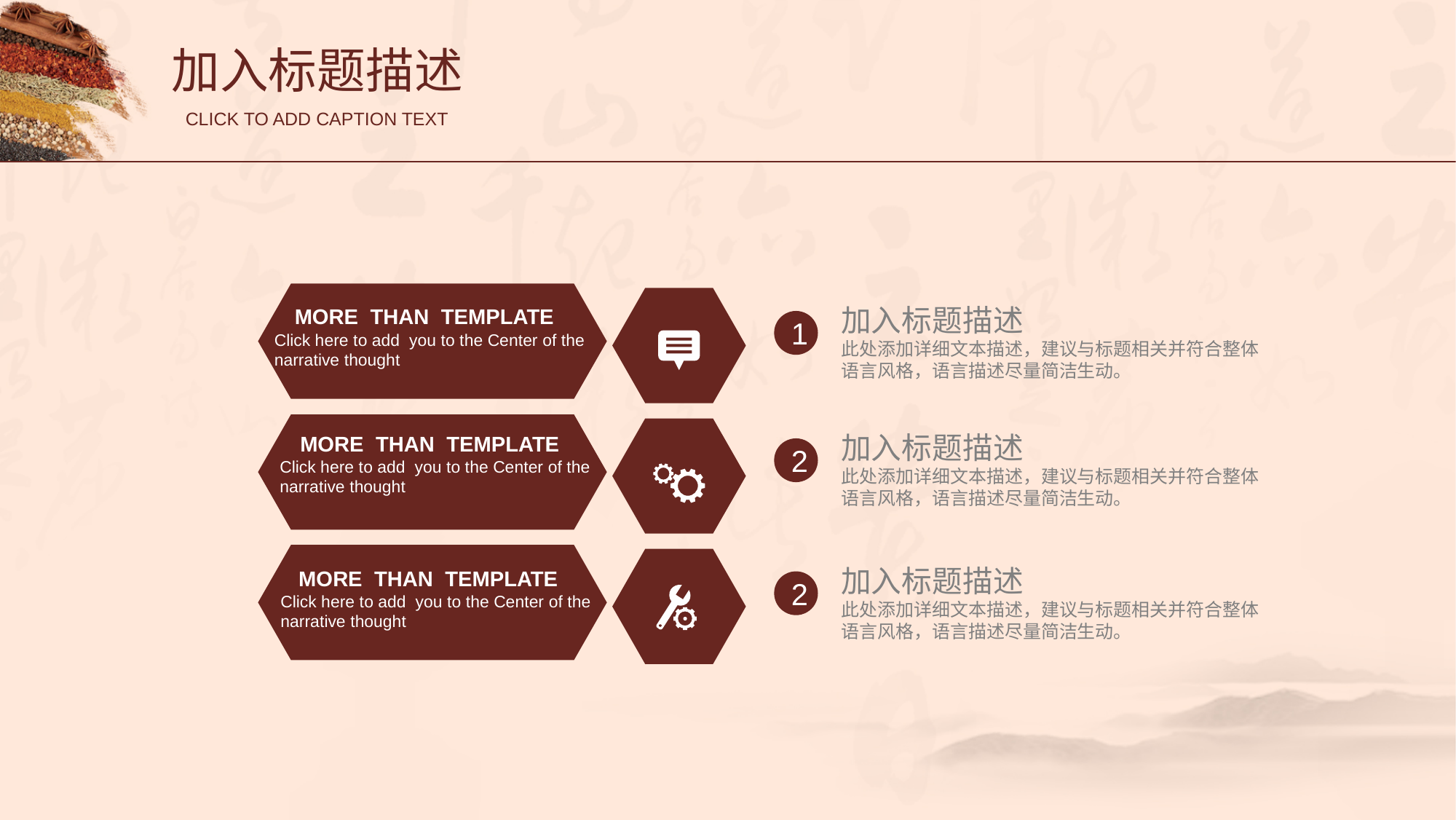

加入标题描述
CLICK TO ADD CAPTION TEXT

   MORE  THAN  TEMPLATE
Click here to add  you to the Center of the
narrative thought

加入标题描述
此处添加详细文本描述，建议与标题相关并符合整体语言风格，语言描述尽量简洁生动。
1

   MORE  THAN  TEMPLATE
Click here to add  you to the Center of the
narrative thought

加入标题描述
此处添加详细文本描述，建议与标题相关并符合整体语言风格，语言描述尽量简洁生动。
2

加入标题描述
此处添加详细文本描述，建议与标题相关并符合整体语言风格，语言描述尽量简洁生动。
   MORE  THAN  TEMPLATE
Click here to add  you to the Center of the
narrative thought

2